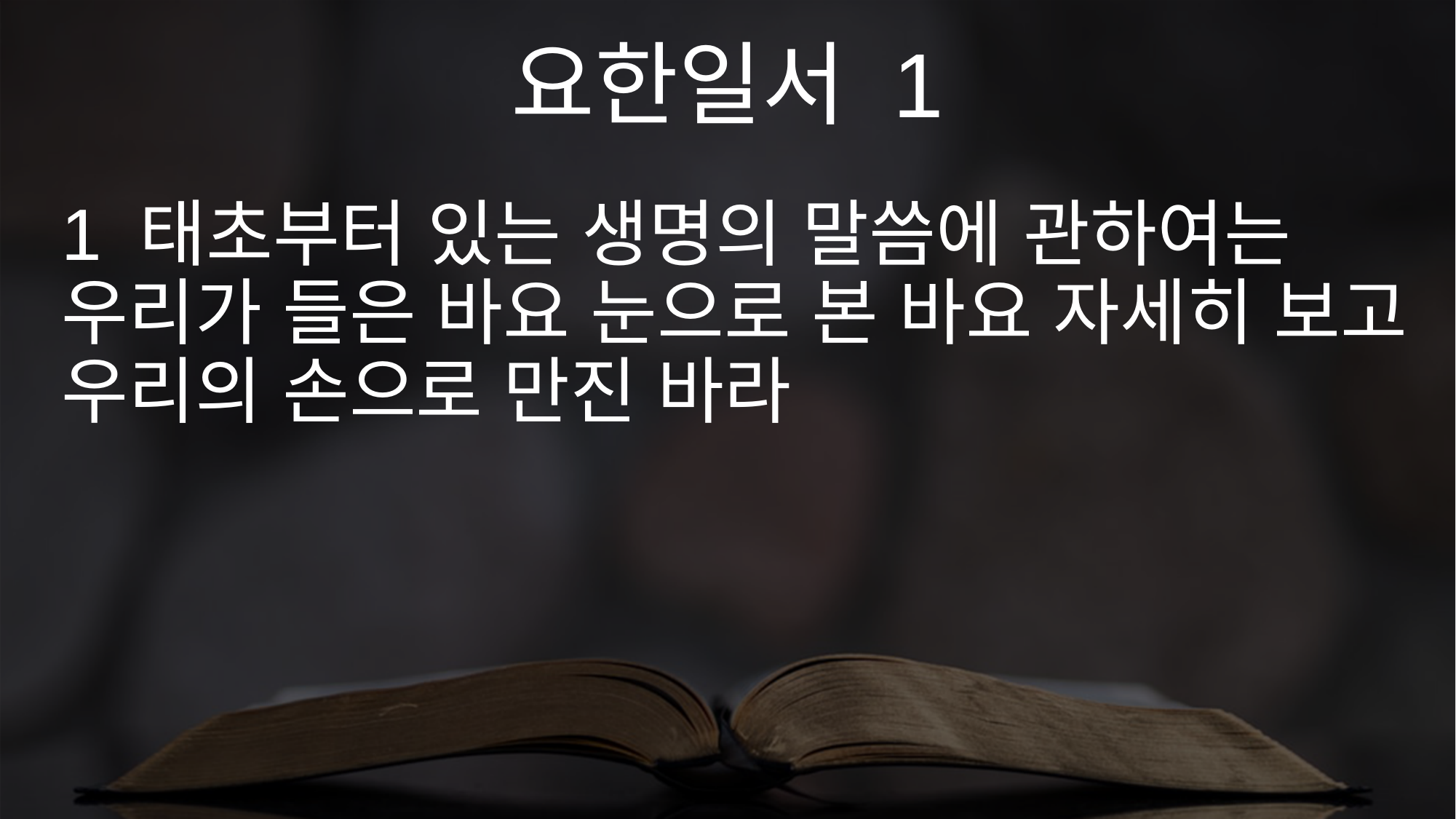

요한일서 1
1 태초부터 있는 생명의 말씀에 관하여는 우리가 들은 바요 눈으로 본 바요 자세히 보고 우리의 손으로 만진 바라